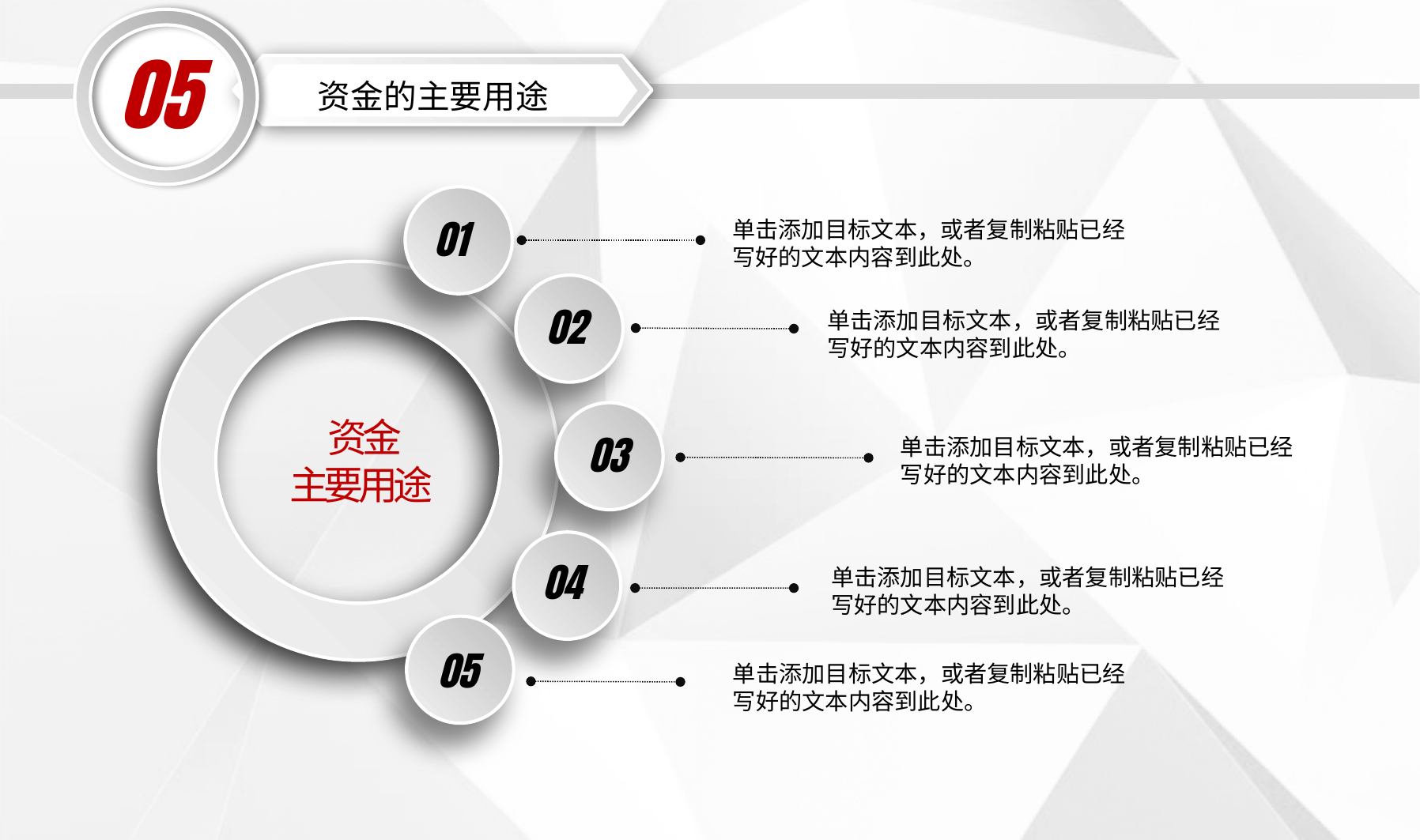

05

资金的主要用途

01
单击添加目标文本，或者复制粘贴已经
写好的文本内容到此处。

02
单击添加目标文本，或者复制粘贴已经
写好的文本内容到此处。

03
      资金
主要用途
单击添加目标文本，或者复制粘贴已经
写好的文本内容到此处。

04
单击添加目标文本，或者复制粘贴已经
写好的文本内容到此处。

05
单击添加目标文本，或者复制粘贴已经
写好的文本内容到此处。